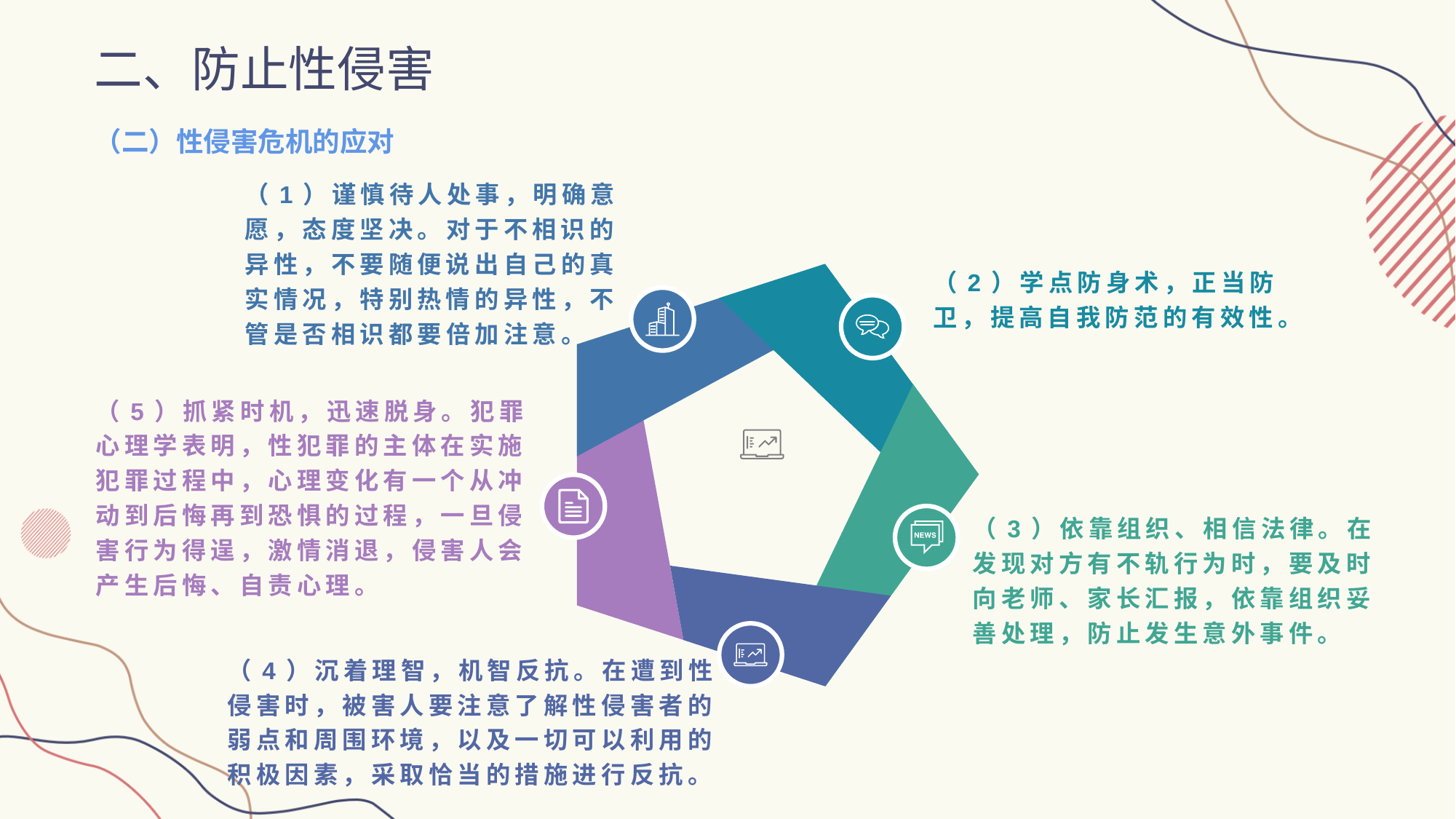

二、防止性侵害
（二）性侵害危机的应对
（1）谨慎待人处事，明确意愿，态度坚决。对于不相识的异性，不要随便说出自己的真实情况，特别热情的异性，不管是否相识都要倍加注意。
（2）学点防身术，正当防卫，提高自我防范的有效性。

（5）抓紧时机，迅速脱身。犯罪心理学表明，性犯罪的主体在实施犯罪过程中，心理变化有一个从冲动到后悔再到恐惧的过程，一旦侵害行为得逞，激情消退，侵害人会产生后悔、自责心理。

（3）依靠组织、相信法律。在发现对方有不轨行为时，要及时向老师、家长汇报，依靠组织妥善处理，防止发生意外事件。

（4）沉着理智，机智反抗。在遭到性侵害时，被害人要注意了解性侵害者的弱点和周围环境，以及一切可以利用的积极因素，采取恰当的措施进行反抗。